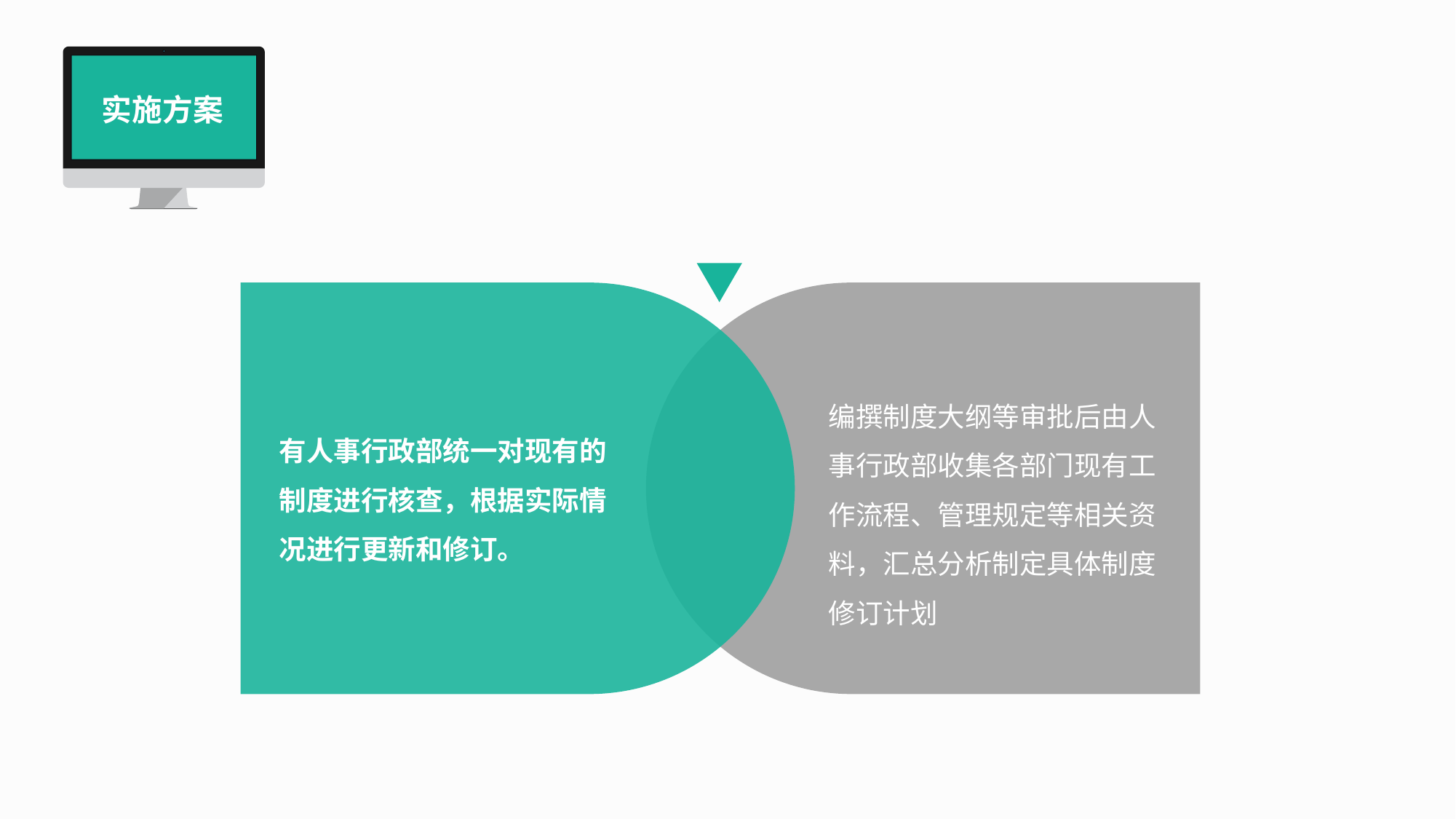

实施方案

编撰制度大纲等审批后由人事行政部收集各部门现有工作流程、管理规定等相关资料，汇总分析制定具体制度修订计划
有人事行政部统一对现有的制度进行核查，根据实际情况进行更新和修订。